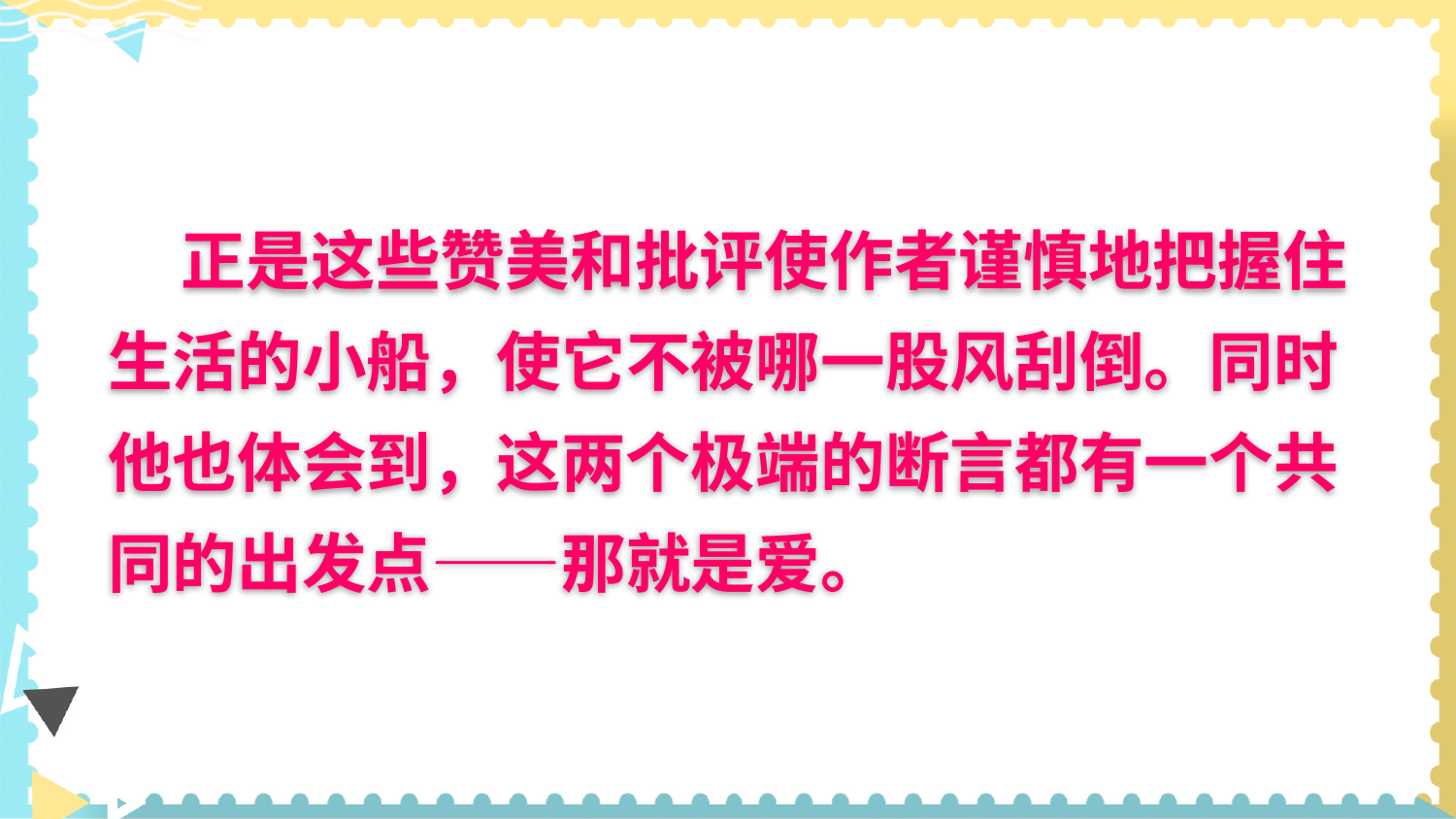

正是这些赞美和批评使作者谨慎地把握住生活的小船，使它不被哪一股风刮倒。同时他也体会到，这两个极端的断言都有一个共同的出发点——那就是爱。